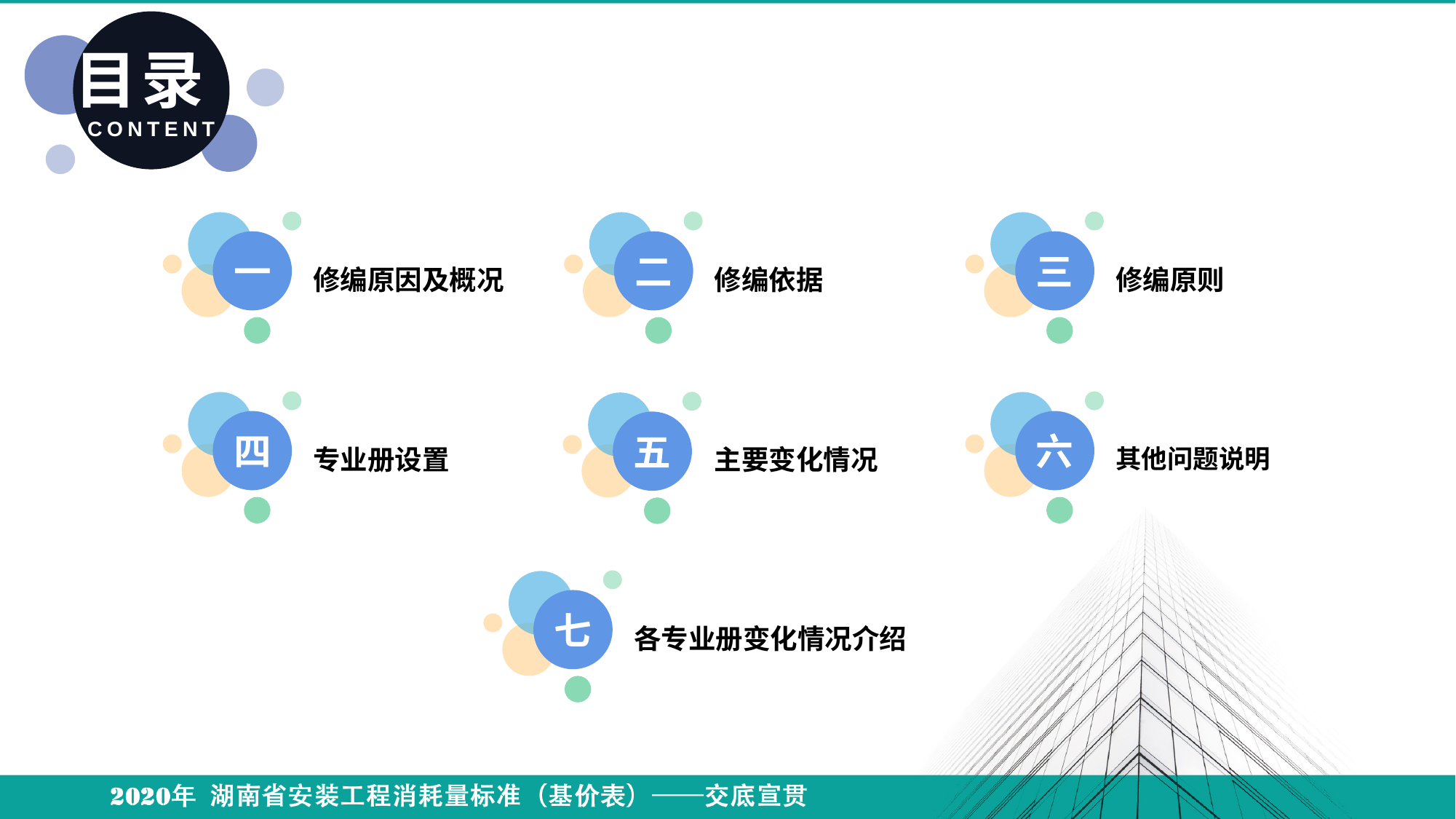

目录
CONTENT

一

修编原因及概况

二

修编依据

三

修编原则

四

专业册设置

六

其他问题说明

五

主要变化情况

七

各专业册变化情况介绍